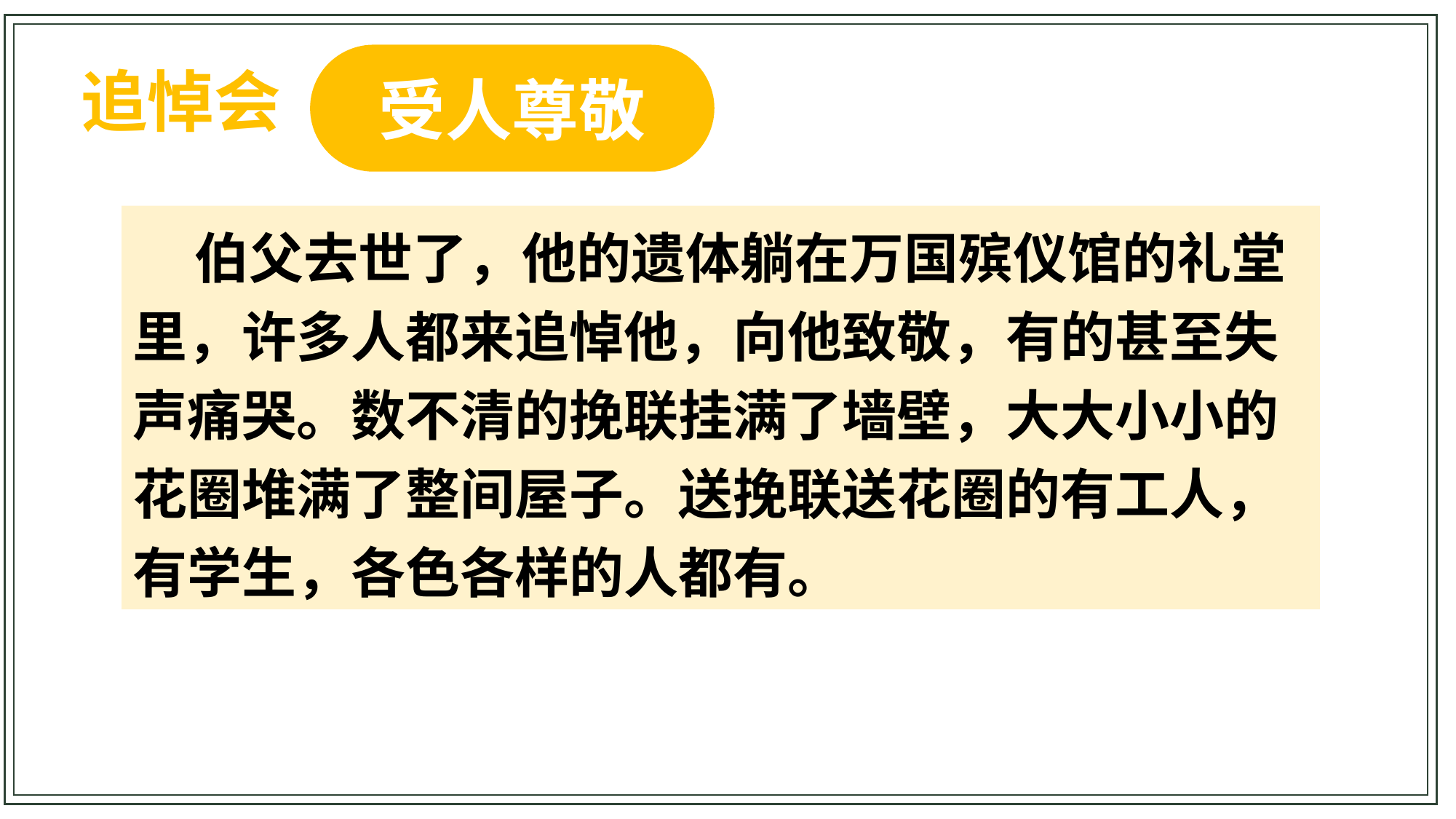

受人尊敬
追悼会
    伯父去世了，他的遗体躺在万国殡仪馆的礼堂里，许多人都来追悼他，向他致敬，有的甚至失声痛哭。数不清的挽联挂满了墙壁，大大小小的花圈堆满了整间屋子。送挽联送花圈的有工人，有学生，各色各样的人都有。